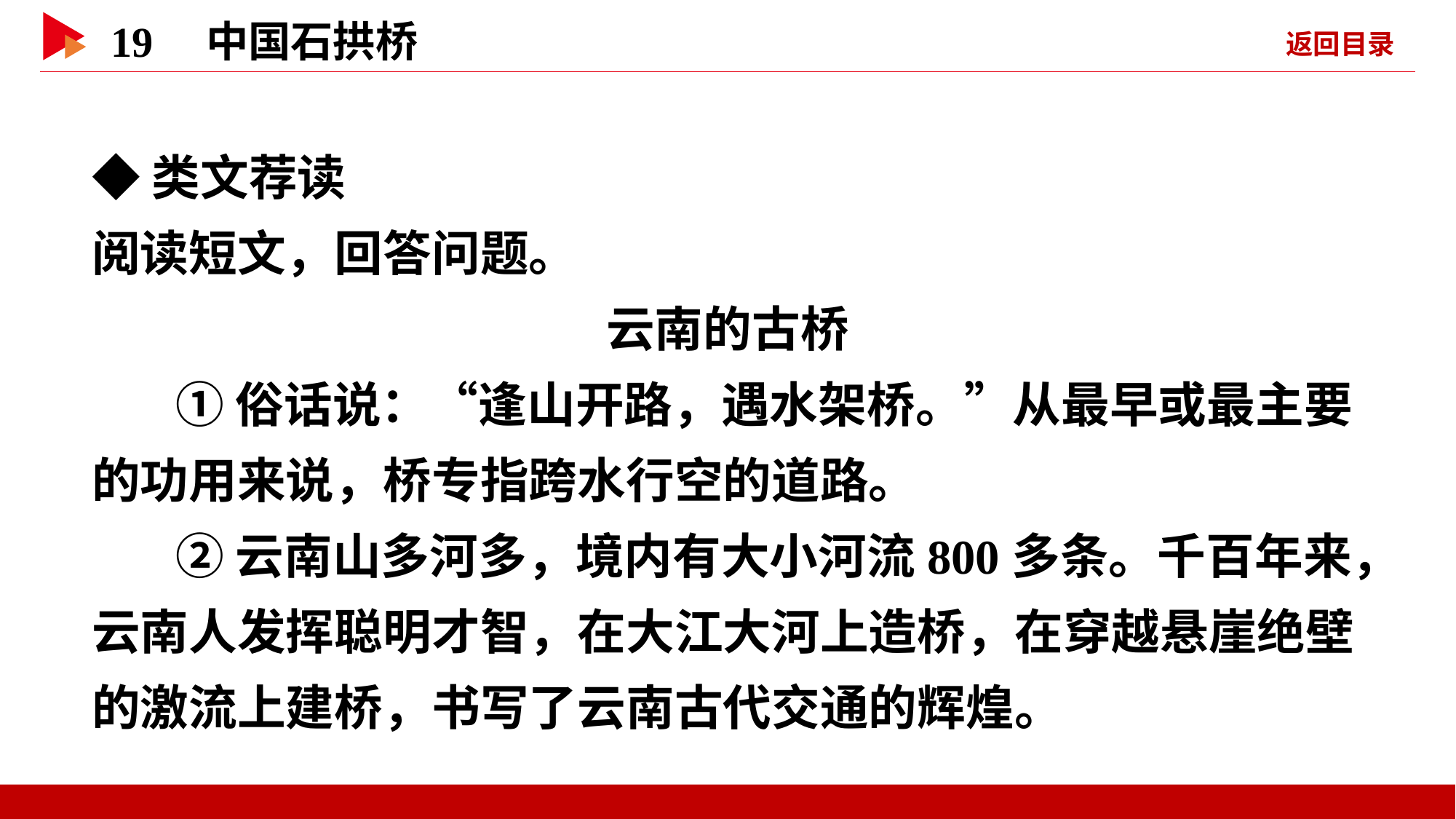

◆类文荐读
阅读短文，回答问题。
云南的古桥
①俗话说：“逢山开路，遇水架桥。”从最早或最主要的功用来说，桥专指跨水行空的道路。
②云南山多河多，境内有大小河流800多条。千百年来，云南人发挥聪明才智，在大江大河上造桥，在穿越悬崖绝壁的激流上建桥，书写了云南古代交通的辉煌。